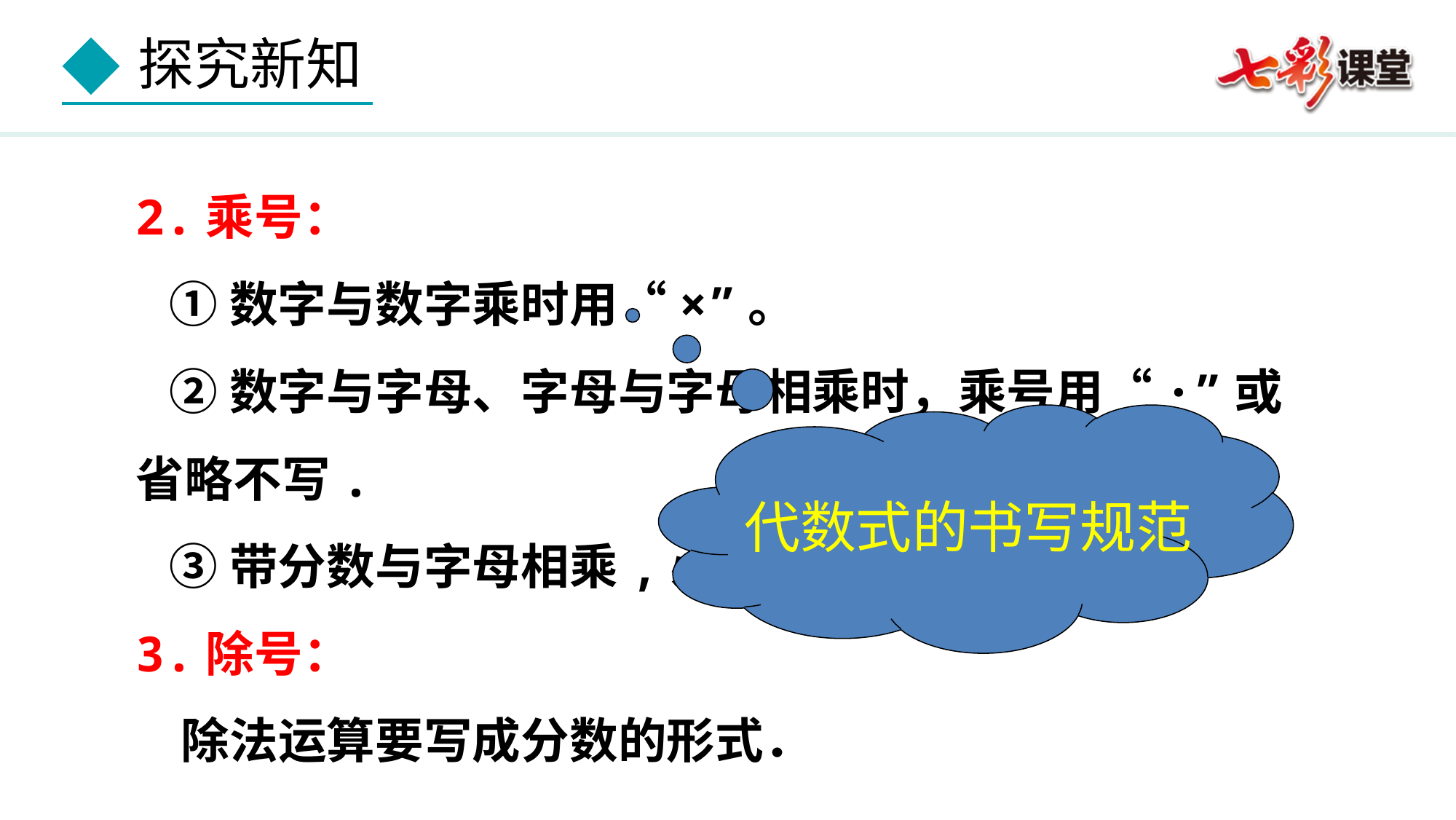

2.乘号：
   ①数字与数字乘时用“×”。
   ②数字与字母、字母与字母相乘时，乘号用“·”或
省略不写.
   ③带分数与字母相乘,必须化为假分数。
3.除号：
   除法运算要写成分数的形式．

代数式的书写规范